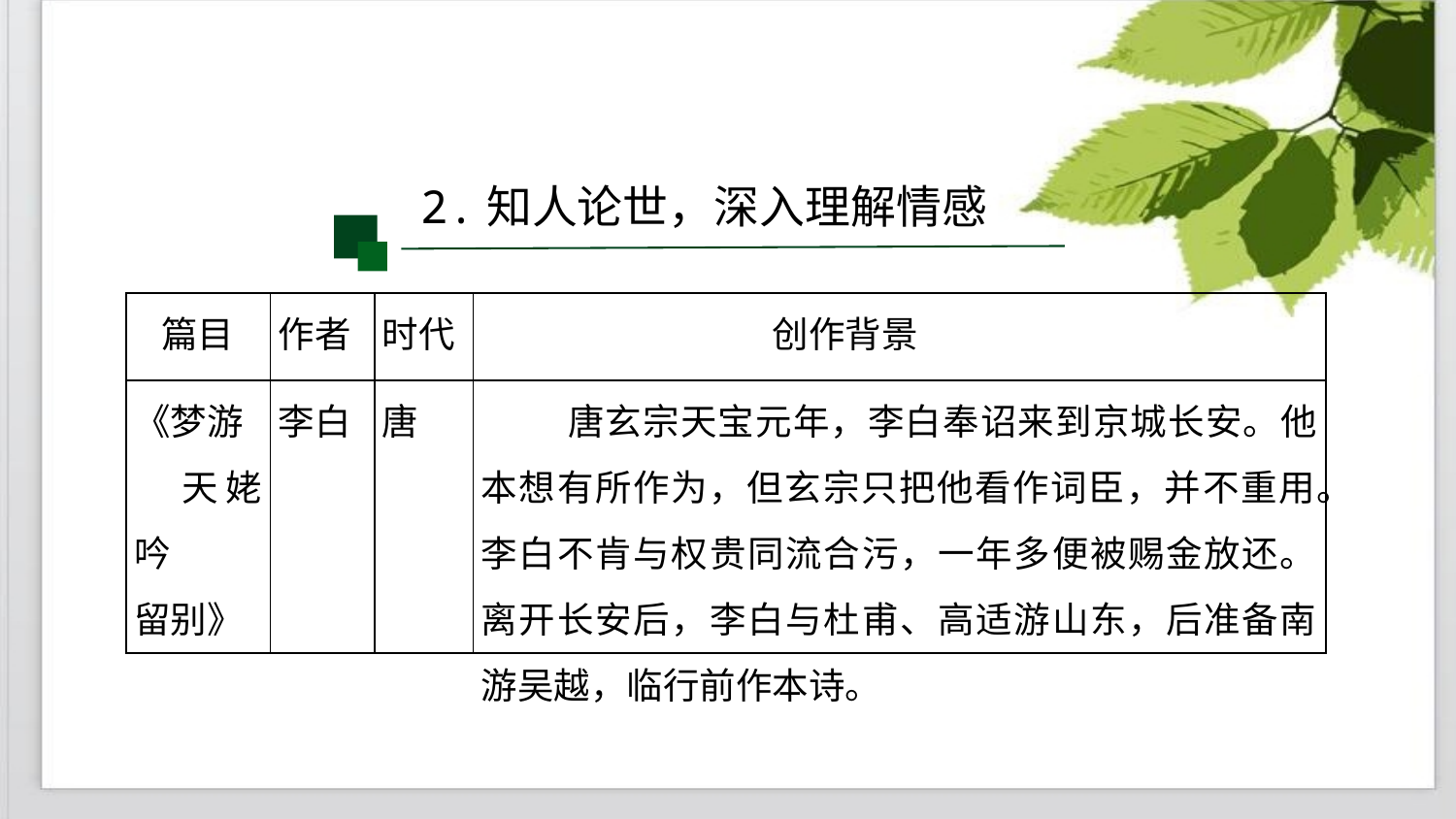

2.知人论世，深入理解情感

| 篇目 | 作者 | 时代 | 创作背景 |
| --- | --- | --- | --- |
| 《梦游 天姥吟 留别》 | 李白 | 唐 | 唐玄宗天宝元年，李白奉诏来到京城长安。他本想有所作为，但玄宗只把他看作词臣，并不重用。李白不肯与权贵同流合污，一年多便被赐金放还。离开长安后，李白与杜甫、高适游山东，后准备南游吴越，临行前作本诗。 |